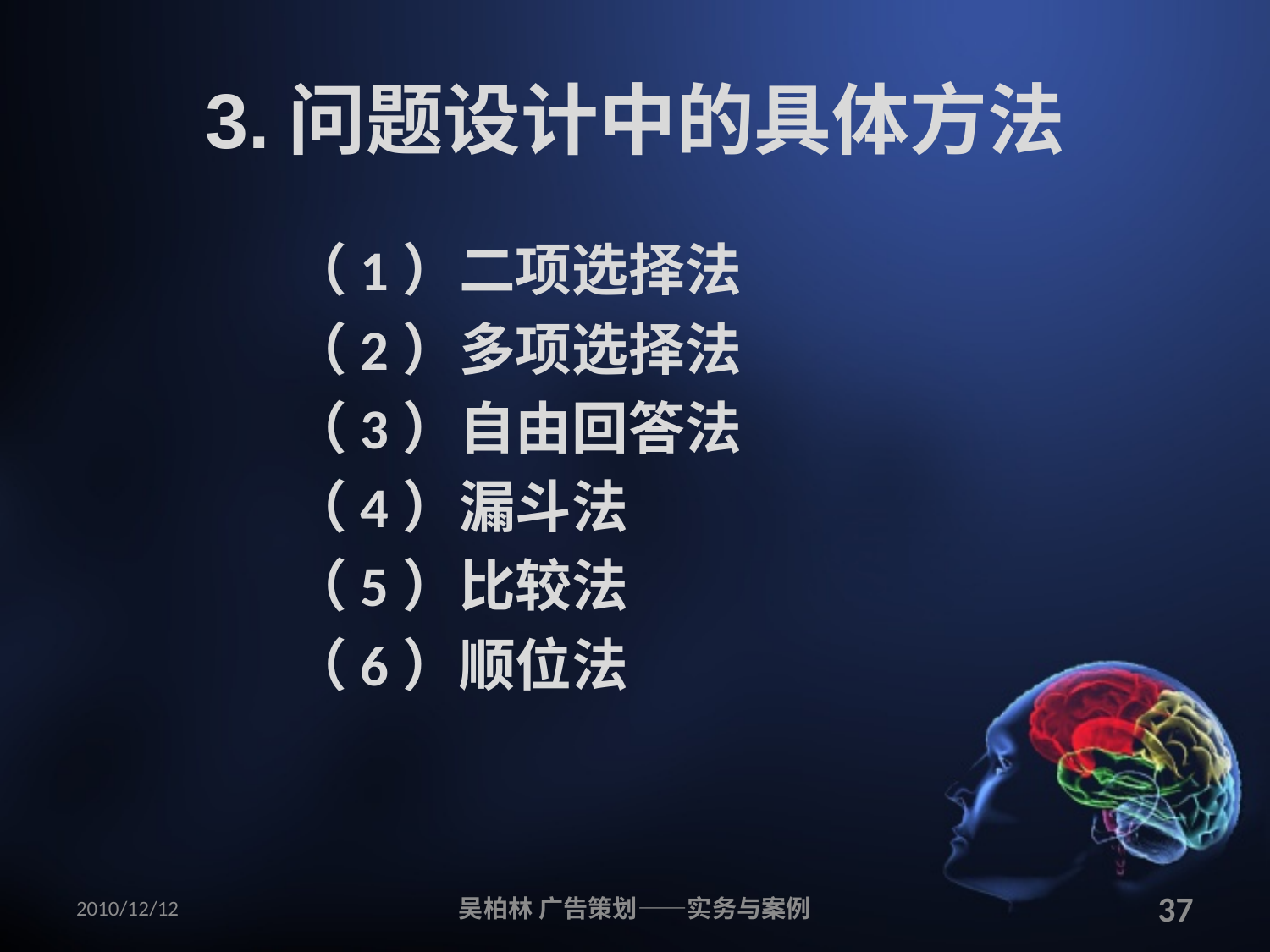

# 3.问题设计中的具体方法
（1）二项选择法
（2）多项选择法
（3）自由回答法
（4）漏斗法
（5）比较法
（6）顺位法
2010/12/12
吴柏林 广告策划——实务与案例
37